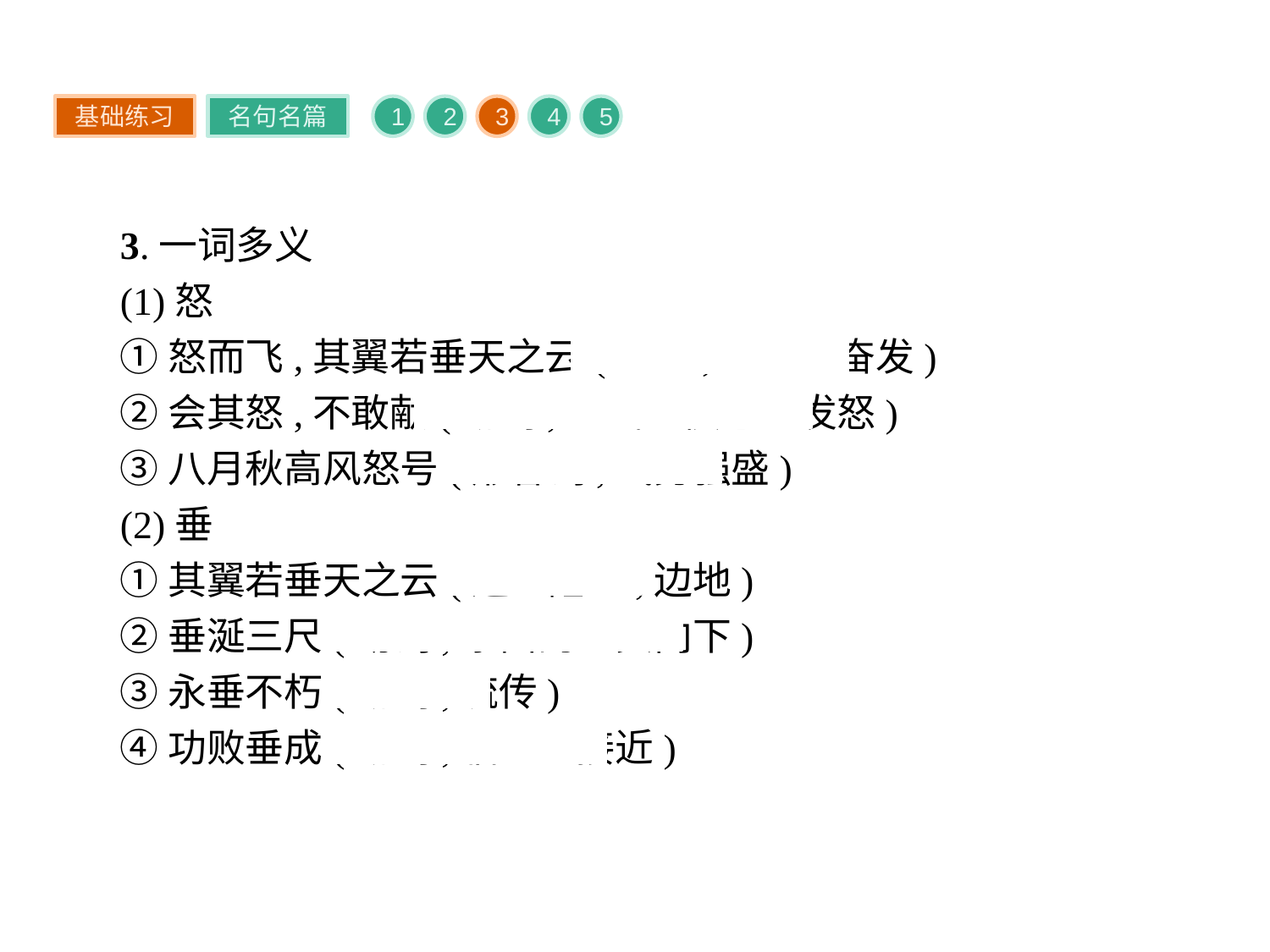

基础练习
名句名篇
1
2
3
4
5
3.一词多义
(1)怒
①怒而飞,其翼若垂天之云(动词,奋起、奋发)
②会其怒,不敢献(动词,生气、愤怒、发怒)
③八月秋高风怒号(形容词,气势强盛)
(2)垂
①其翼若垂天之云(通“陲”,边地)
②垂涎三尺(动词,东西的一头向下)
③永垂不朽(动词,流传)
④功败垂成(动词,临近、接近)